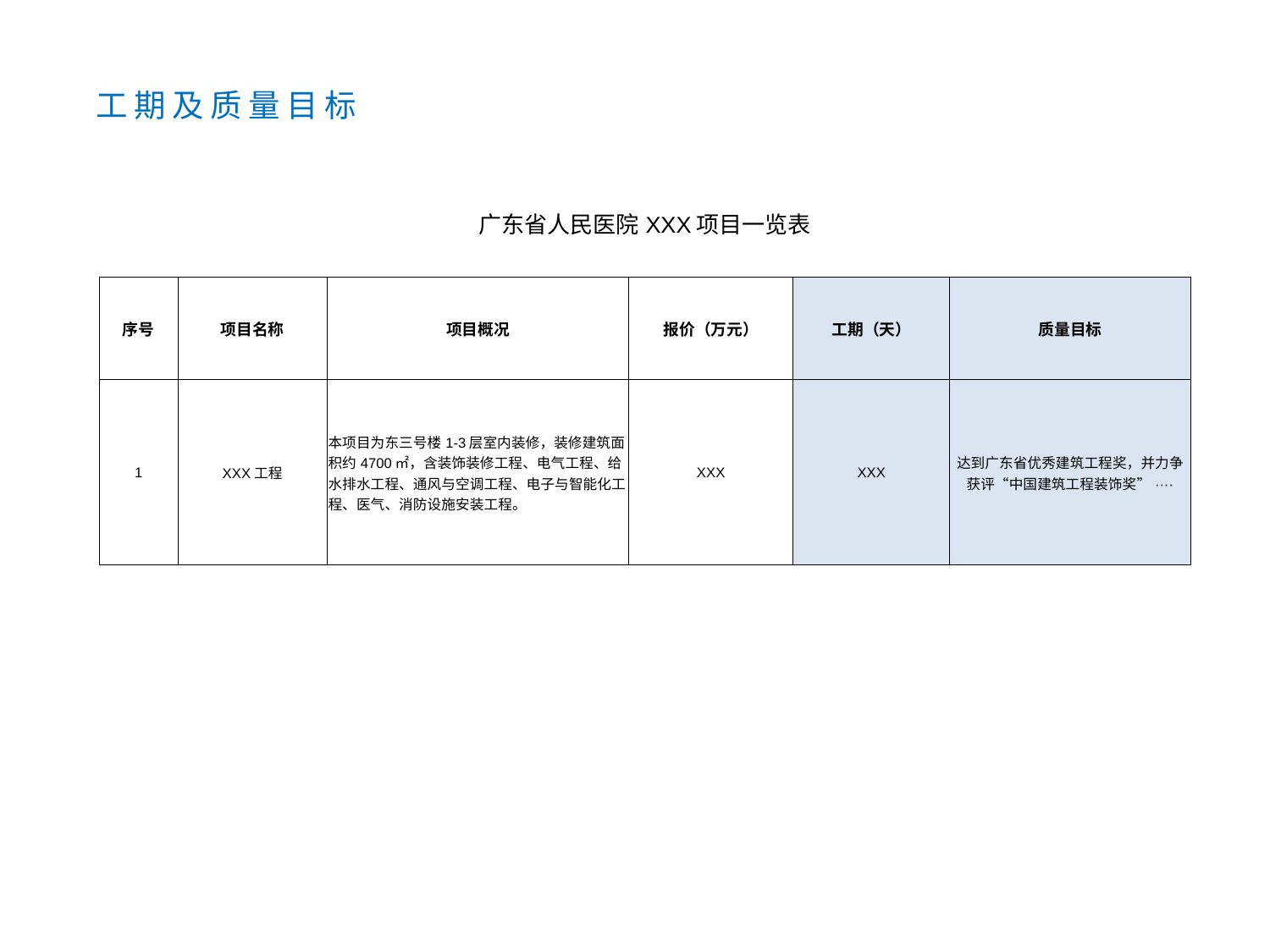

工期及质量目标
| 广东省人民医院XXX项目一览表 |  |  |  |  |  |
| --- | --- | --- | --- | --- | --- |
| 序号 | 项目名称 | 项目概况 | 报价（万元） | 工期（天） | 质量目标 |
| 1 | XXX工程 | 本项目为东三号楼1-3层室内装修，装修建筑面积约4700㎡，含装饰装修工程、电气工程、给水排水工程、通风与空调工程、电子与智能化工程、医气、消防设施安装工程。 | XXX | XXX | 达到广东省优秀建筑工程奖，并力争获评“中国建筑工程装饰奖”···· |